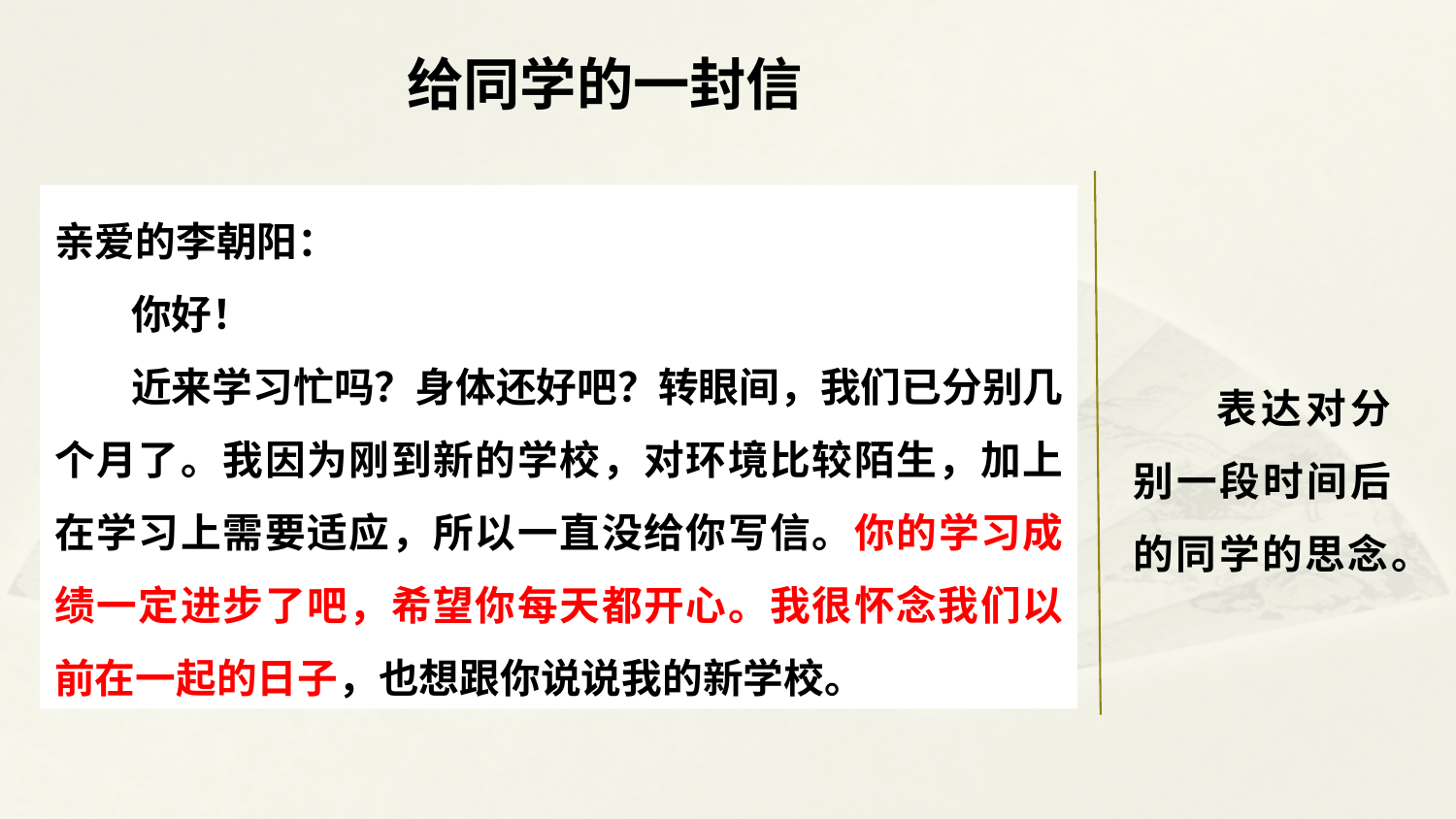

给同学的一封信
亲爱的李朝阳：
  你好！
  近来学习忙吗？身体还好吧？转眼间，我们已分别几个月了。我因为刚到新的学校，对环境比较陌生，加上在学习上需要适应，所以一直没给你写信。你的学习成绩一定进步了吧，希望你每天都开心。我很怀念我们以前在一起的日子，也想跟你说说我的新学校。
  表达对分别一段时间后的同学的思念。